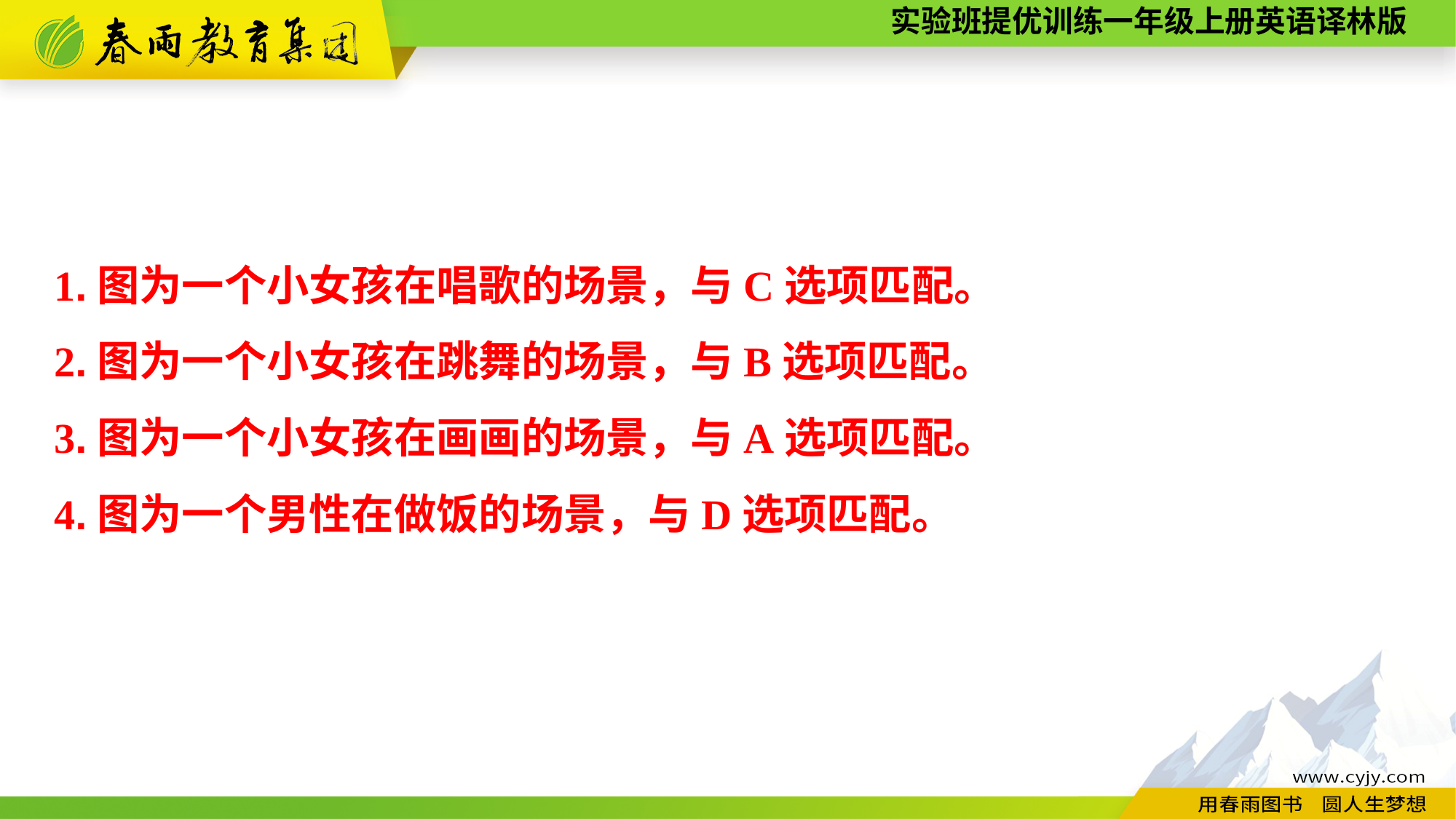

1.图为一个小女孩在唱歌的场景，与C选项匹配。
2.图为一个小女孩在跳舞的场景，与B选项匹配。
3.图为一个小女孩在画画的场景，与A选项匹配。
4.图为一个男性在做饭的场景，与D选项匹配。